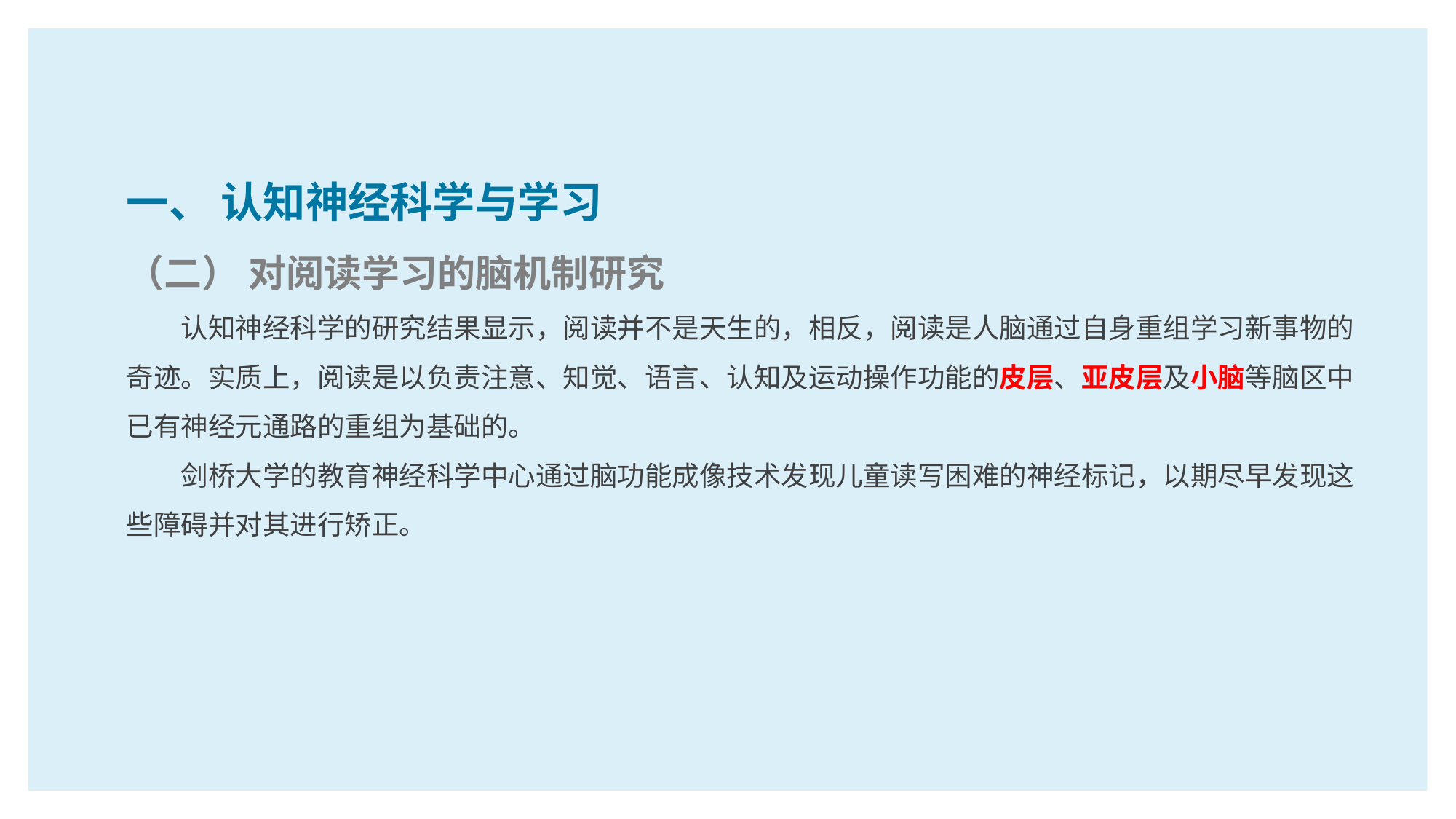

一、 认知神经科学与学习
（二） 对阅读学习的脑机制研究
认知神经科学的研究结果显示，阅读并不是天生的，相反，阅读是人脑通过自身重组学习新事物的奇迹。实质上，阅读是以负责注意、知觉、语言、认知及运动操作功能的皮层、亚皮层及小脑等脑区中已有神经元通路的重组为基础的。
剑桥大学的教育神经科学中心通过脑功能成像技术发现儿童读写困难的神经标记，以期尽早发现这些障碍并对其进行矫正。